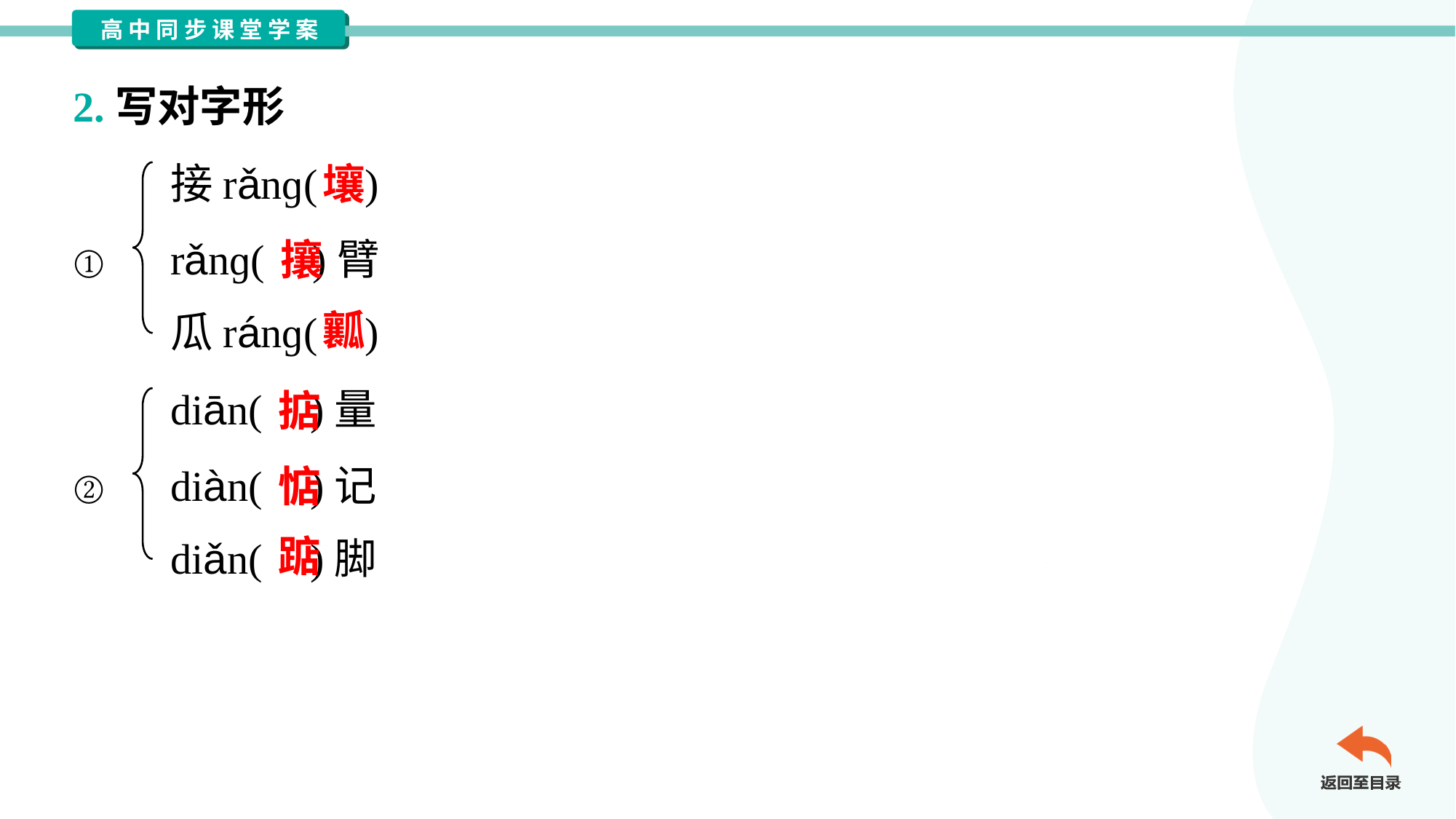

2.写对字形
接rǎnɡ(    )
rǎnɡ(    )臂
瓜ránɡ(    )
壤

攘
①

瓤
diān(    )量
diàn(    )记
diǎn(    )脚
掂

惦
②

踮